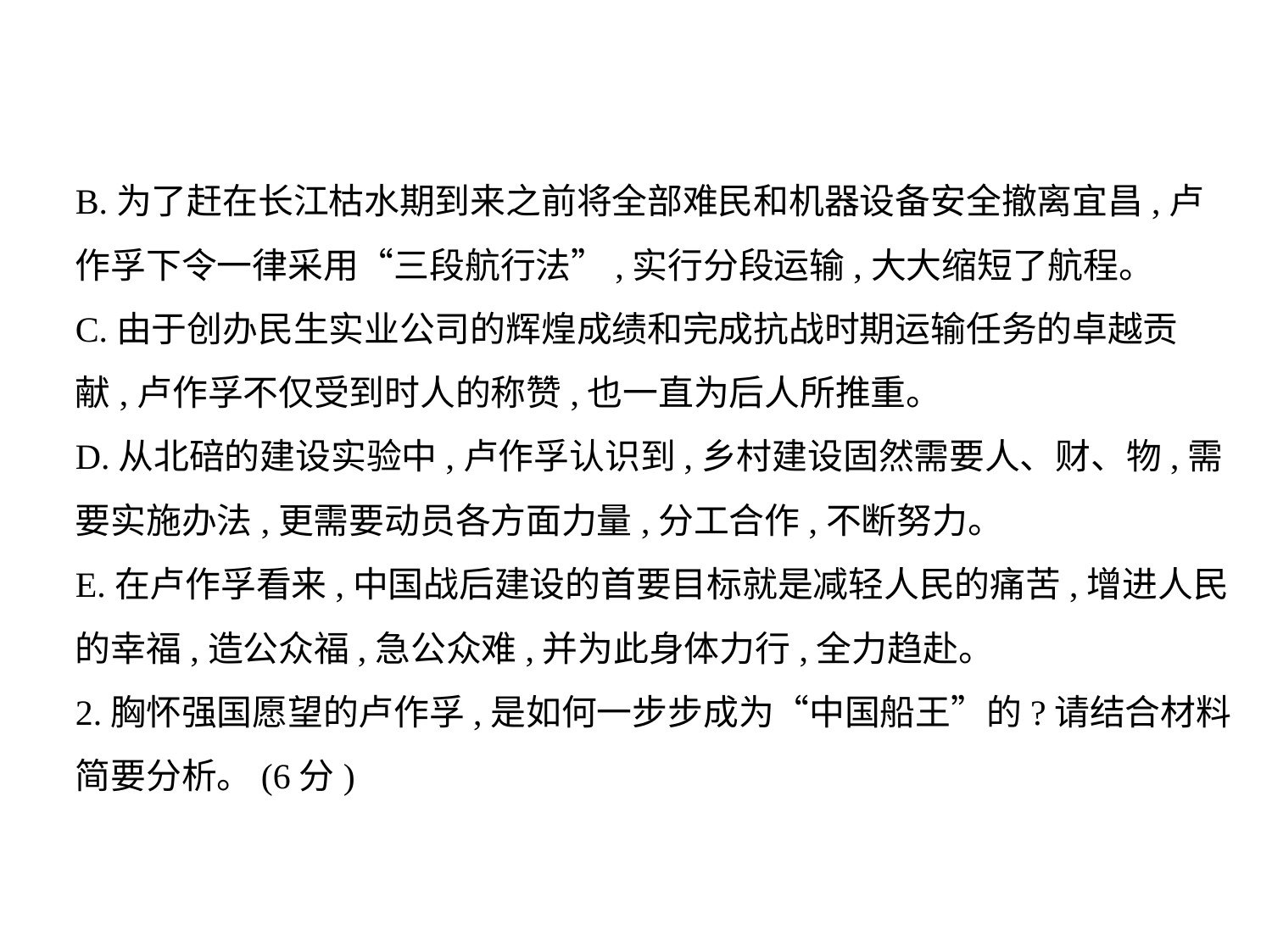

B.为了赶在长江枯水期到来之前将全部难民和机器设备安全撤离宜昌,卢
作孚下令一律采用“三段航行法”,实行分段运输,大大缩短了航程。
C.由于创办民生实业公司的辉煌成绩和完成抗战时期运输任务的卓越贡
献,卢作孚不仅受到时人的称赞,也一直为后人所推重。
D.从北碚的建设实验中,卢作孚认识到,乡村建设固然需要人、财、物,需
要实施办法,更需要动员各方面力量,分工合作,不断努力。
E.在卢作孚看来,中国战后建设的首要目标就是减轻人民的痛苦,增进人民
的幸福,造公众福,急公众难,并为此身体力行,全力趋赴。
2.胸怀强国愿望的卢作孚,是如何一步步成为“中国船王”的?请结合材料
简要分析。(6分)